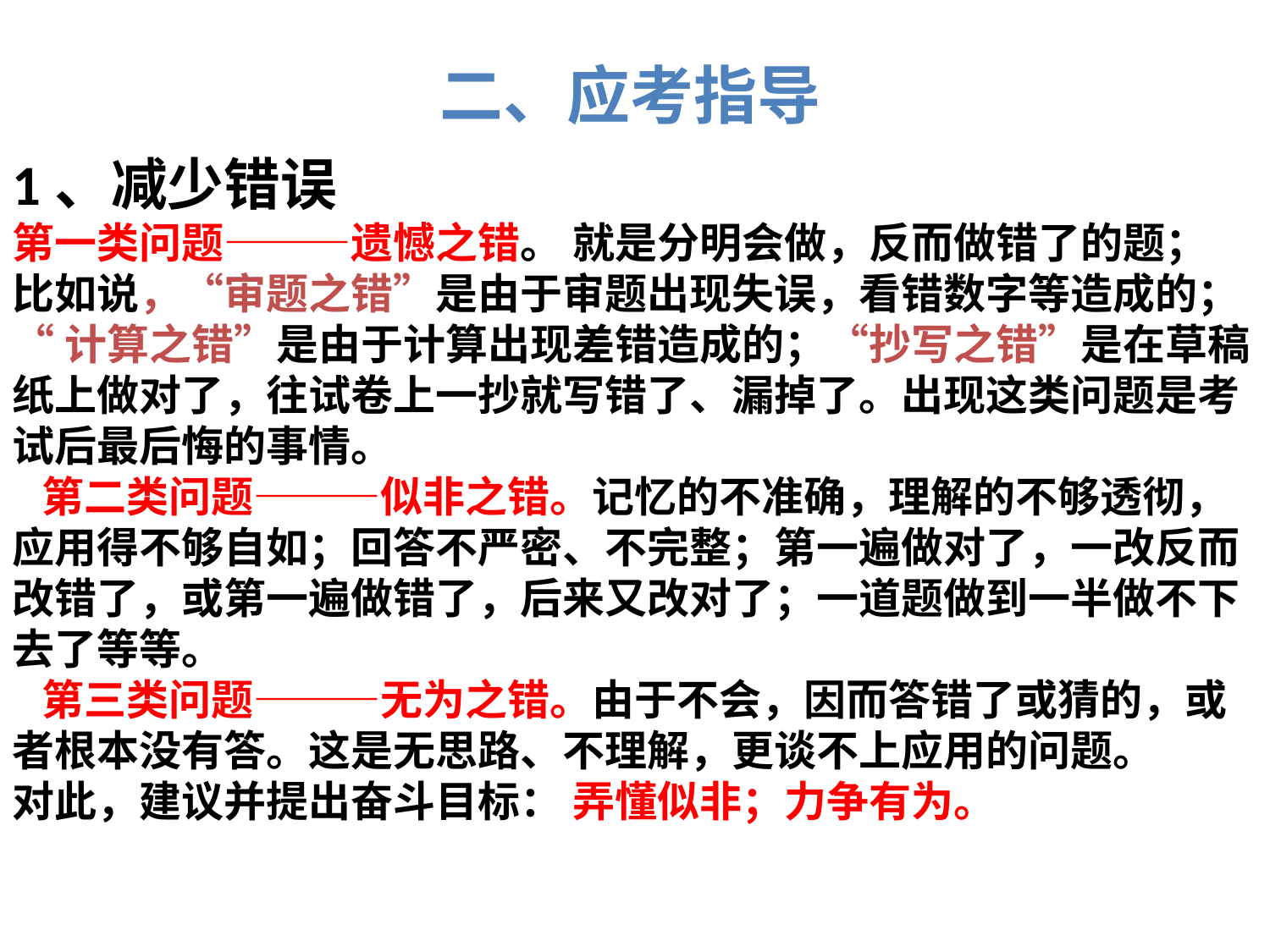

二、应考指导
1、减少错误
第一类问题———遗憾之错。 就是分明会做，反而做错了的题；
比如说，“审题之错”是由于审题出现失误，看错数字等造成的；
“计算之错”是由于计算出现差错造成的；“抄写之错”是在草稿纸上做对了，往试卷上一抄就写错了、漏掉了。出现这类问题是考试后最后悔的事情。
  第二类问题———似非之错。记忆的不准确，理解的不够透彻，应用得不够自如；回答不严密、不完整；第一遍做对了，一改反而改错了，或第一遍做错了，后来又改对了；一道题做到一半做不下去了等等。
  第三类问题———无为之错。由于不会，因而答错了或猜的，或者根本没有答。这是无思路、不理解，更谈不上应用的问题。
对此，建议并提出奋斗目标： 弄懂似非；力争有为。